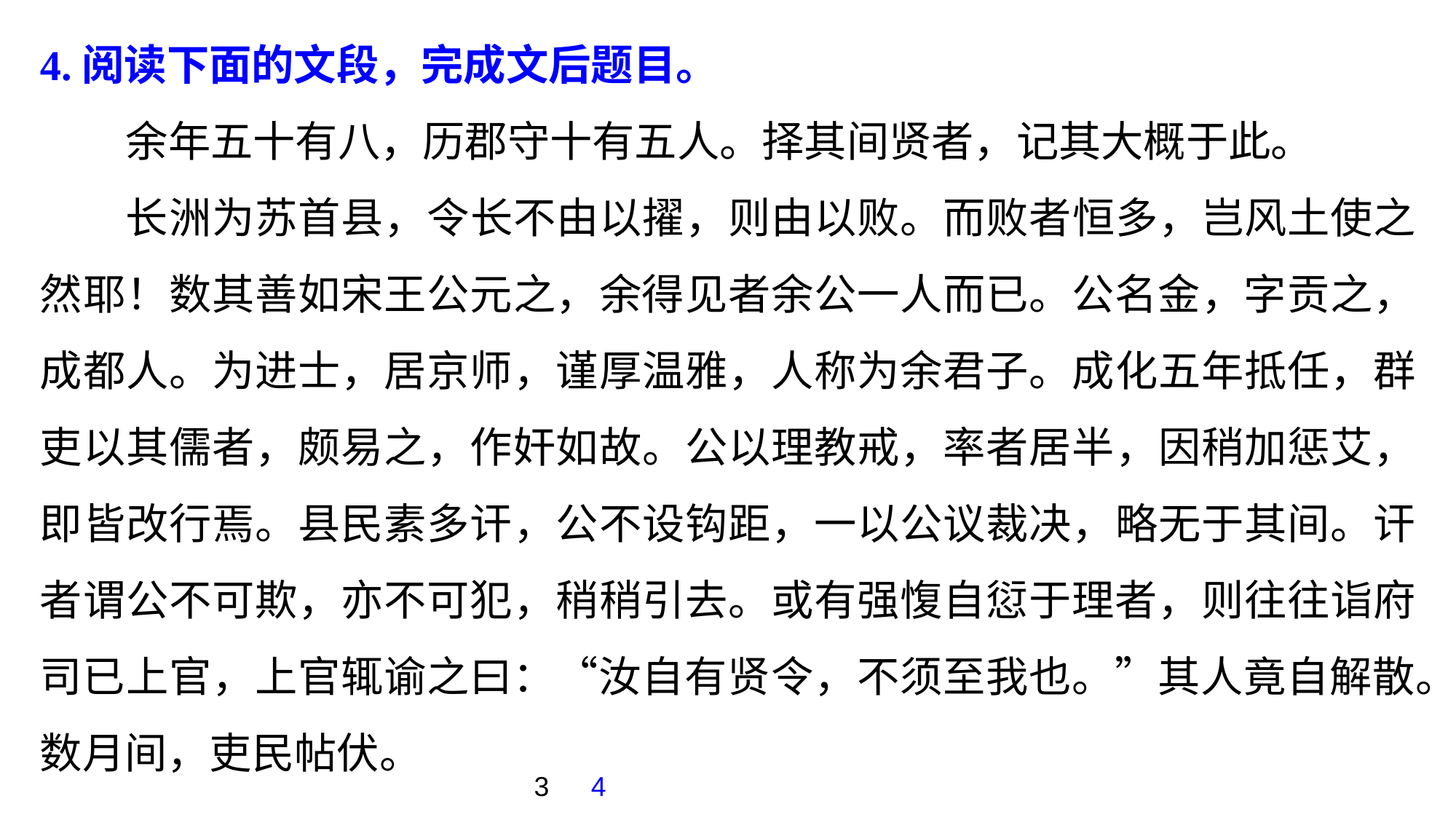

4.阅读下面的文段，完成文后题目。
余年五十有八，历郡守十有五人。择其间贤者，记其大概于此。
长洲为苏首县，令长不由以擢，则由以败。而败者恒多，岂风土使之然耶！数其善如宋王公元之，余得见者余公一人而已。公名金，字贡之，成都人。为进士，居京师，谨厚温雅，人称为余君子。成化五年抵任，群吏以其儒者，颇易之，作奸如故。公以理教戒，率者居半，因稍加惩艾，即皆改行焉。县民素多讦，公不设钩距，一以公议裁决，略无于其间。讦者谓公不可欺，亦不可犯，稍稍引去。或有强愎自愆于理者，则往往诣府司已上官，上官辄谕之曰：“汝自有贤令，不须至我也。”其人竟自解散。数月间，吏民帖伏。
3
4